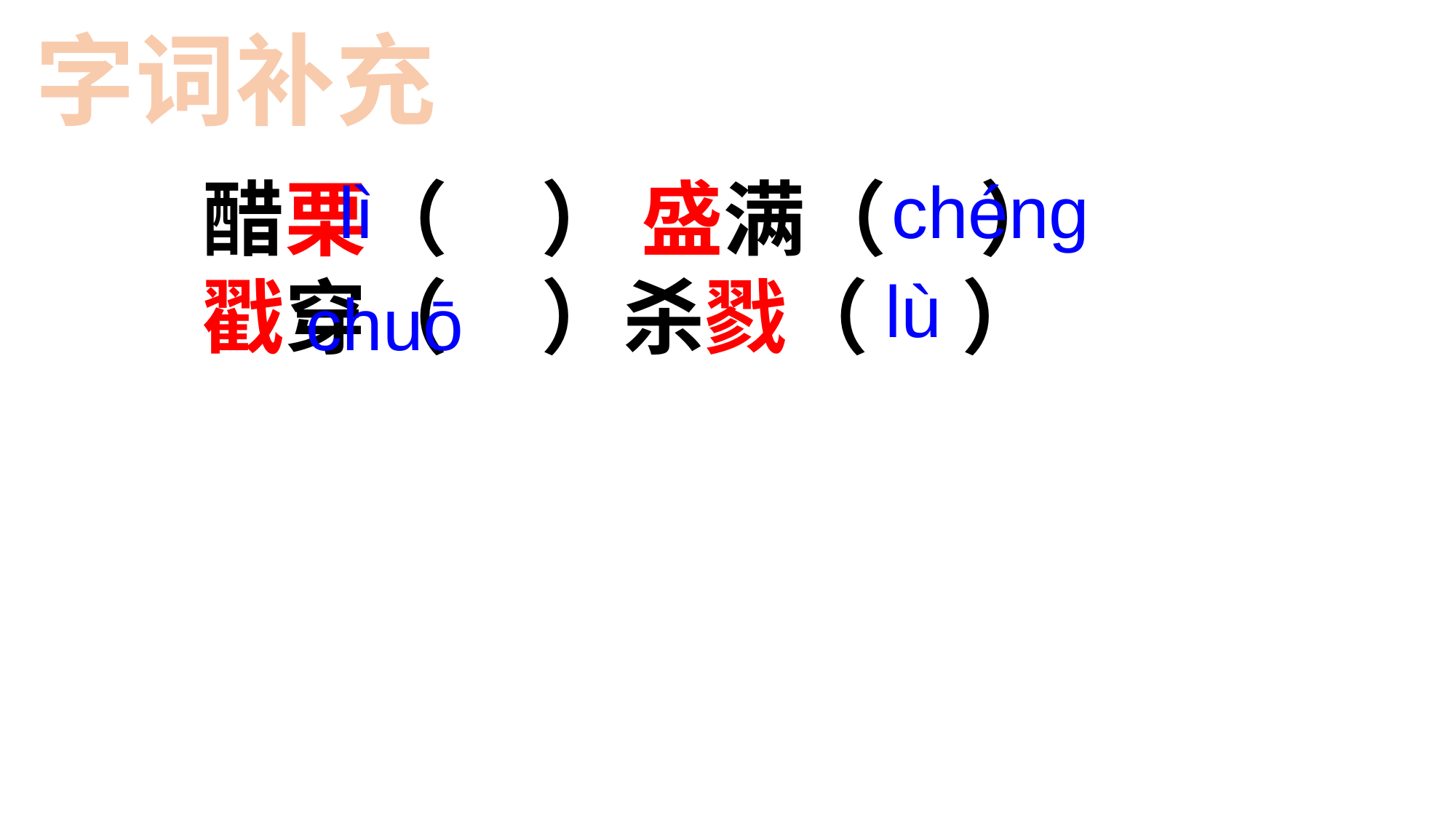

字词补充
lì
chéng
醋栗（     ） 盛满（     ）
戳穿（     ）杀戮（     ）
 lù
chuō